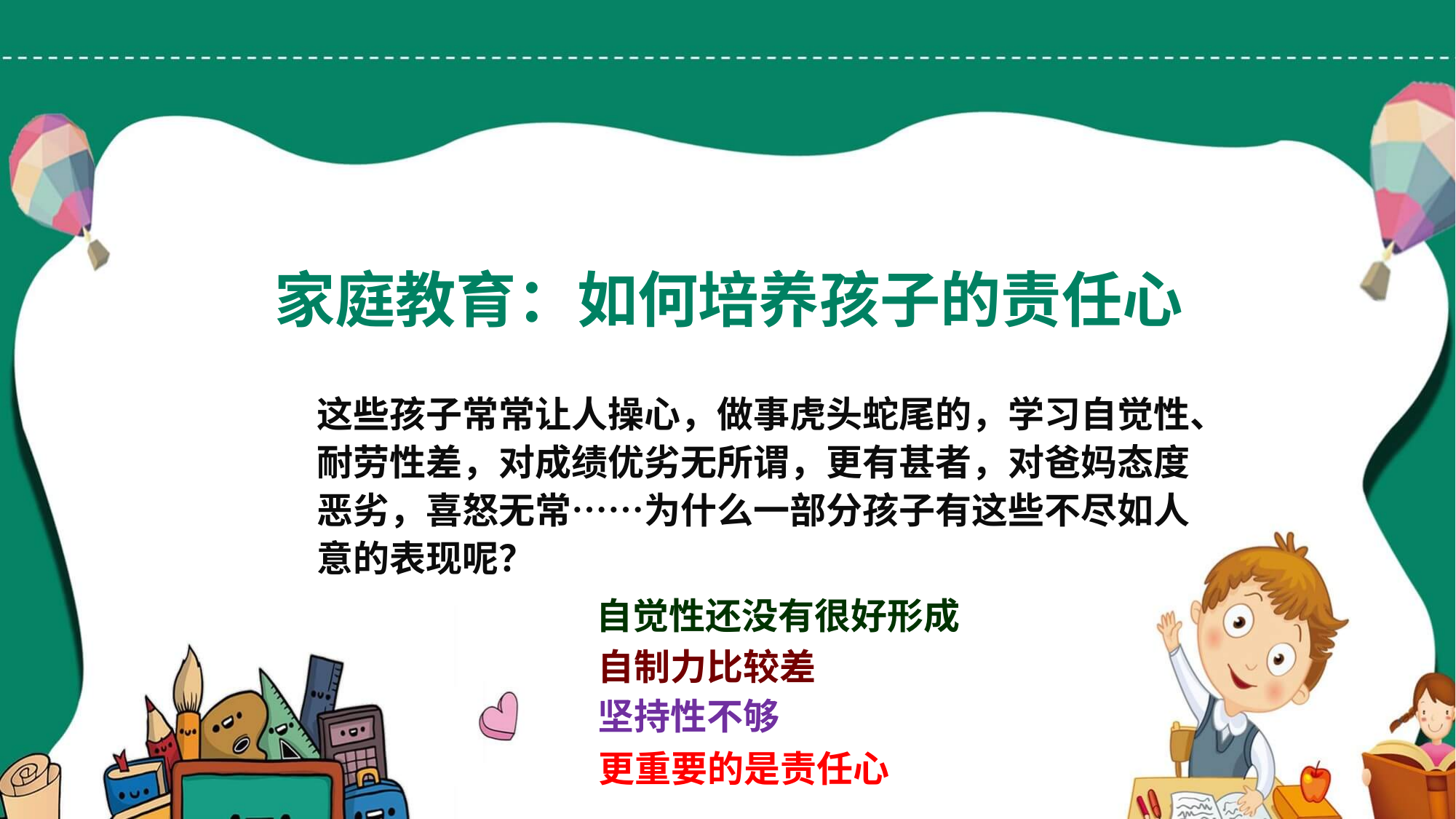

# 家庭教育：如何培养孩子的责任心
这些孩子常常让人操心，做事虎头蛇尾的，学习自觉性、耐劳性差，对成绩优劣无所谓，更有甚者，对爸妈态度恶劣，喜怒无常……为什么一部分孩子有这些不尽如人意的表现呢？
自觉性还没有很好形成
自制力比较差
坚持性不够
更重要的是责任心